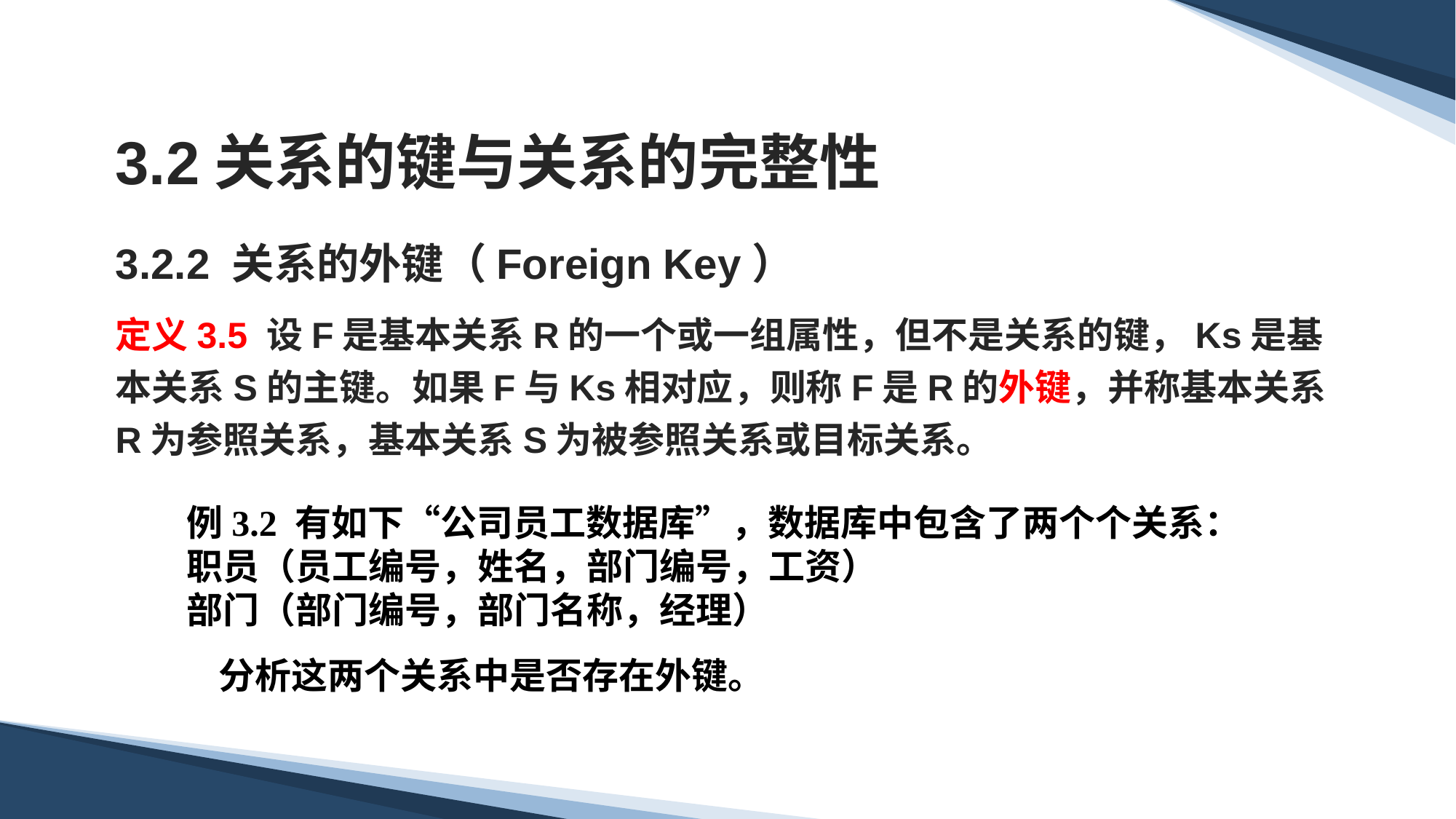

# 3.2关系的键与关系的完整性
3.2.2 关系的外键（Foreign Key）
定义3.5 设F是基本关系R的一个或一组属性，但不是关系的键，Ks是基本关系S的主键。如果F与Ks相对应，则称F是R的外键，并称基本关系R为参照关系，基本关系S为被参照关系或目标关系。
例3.2 有如下“公司员工数据库”，数据库中包含了两个个关系：职员（员工编号，姓名，部门编号，工资）部门（部门编号，部门名称，经理）分析这两个关系中是否存在外键。